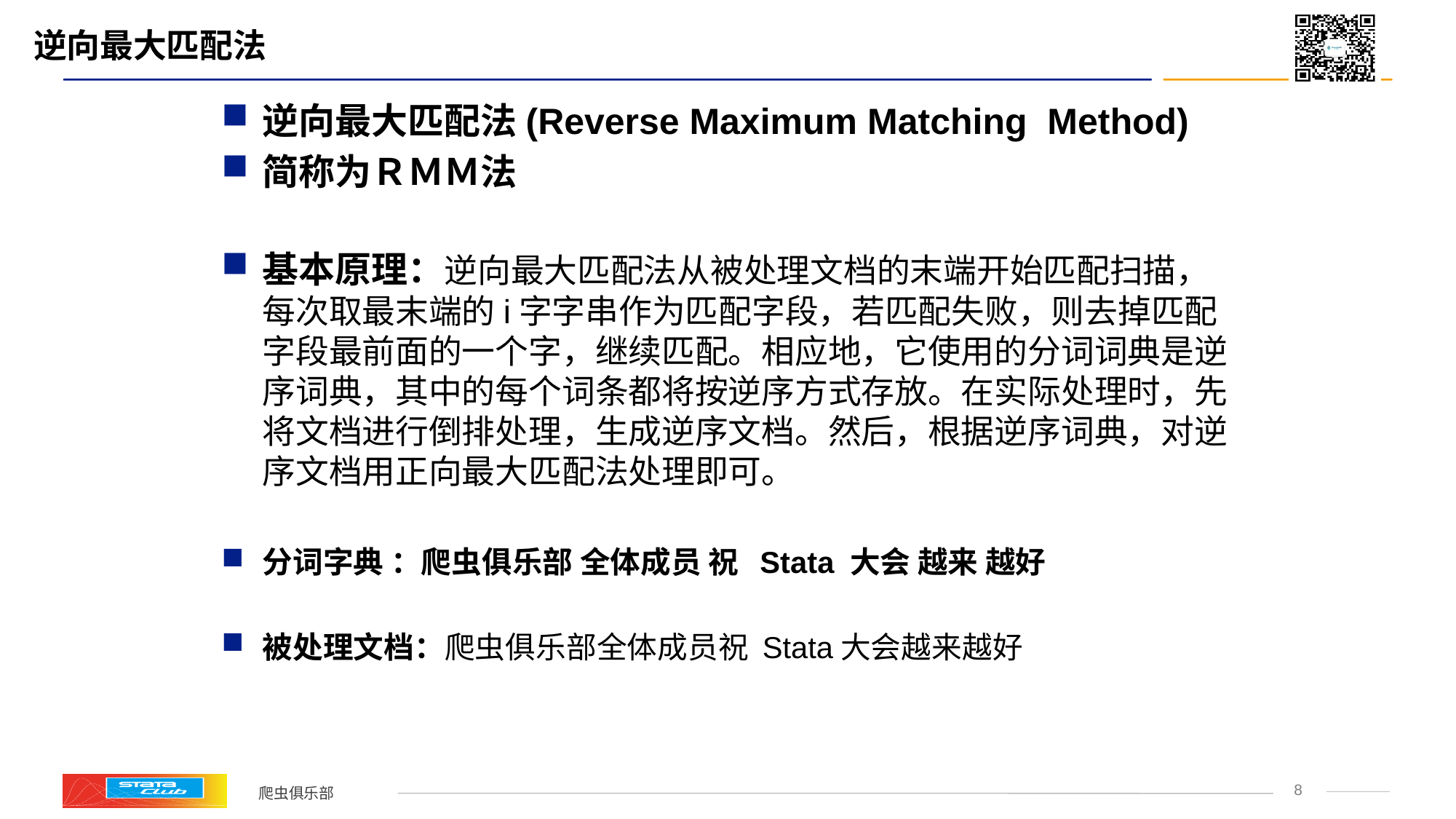

# 逆向最大匹配法
逆向最大匹配法(Reverse Maximum Matching  Method)
简称为ＲＭＭ法

基本原理：逆向最大匹配法从被处理文档的末端开始匹配扫描，每次取最末端的i字字串作为匹配字段，若匹配失败，则去掉匹配字段最前面的一个字，继续匹配。相应地，它使用的分词词典是逆序词典，其中的每个词条都将按逆序方式存放。在实际处理时，先将文档进行倒排处理，生成逆序文档。然后，根据逆序词典，对逆序文档用正向最大匹配法处理即可。

分词字典 ：爬虫俱乐部 全体成员 祝  Stata 大会 越来 越好

被处理文档：爬虫俱乐部全体成员祝 Stata大会越来越好